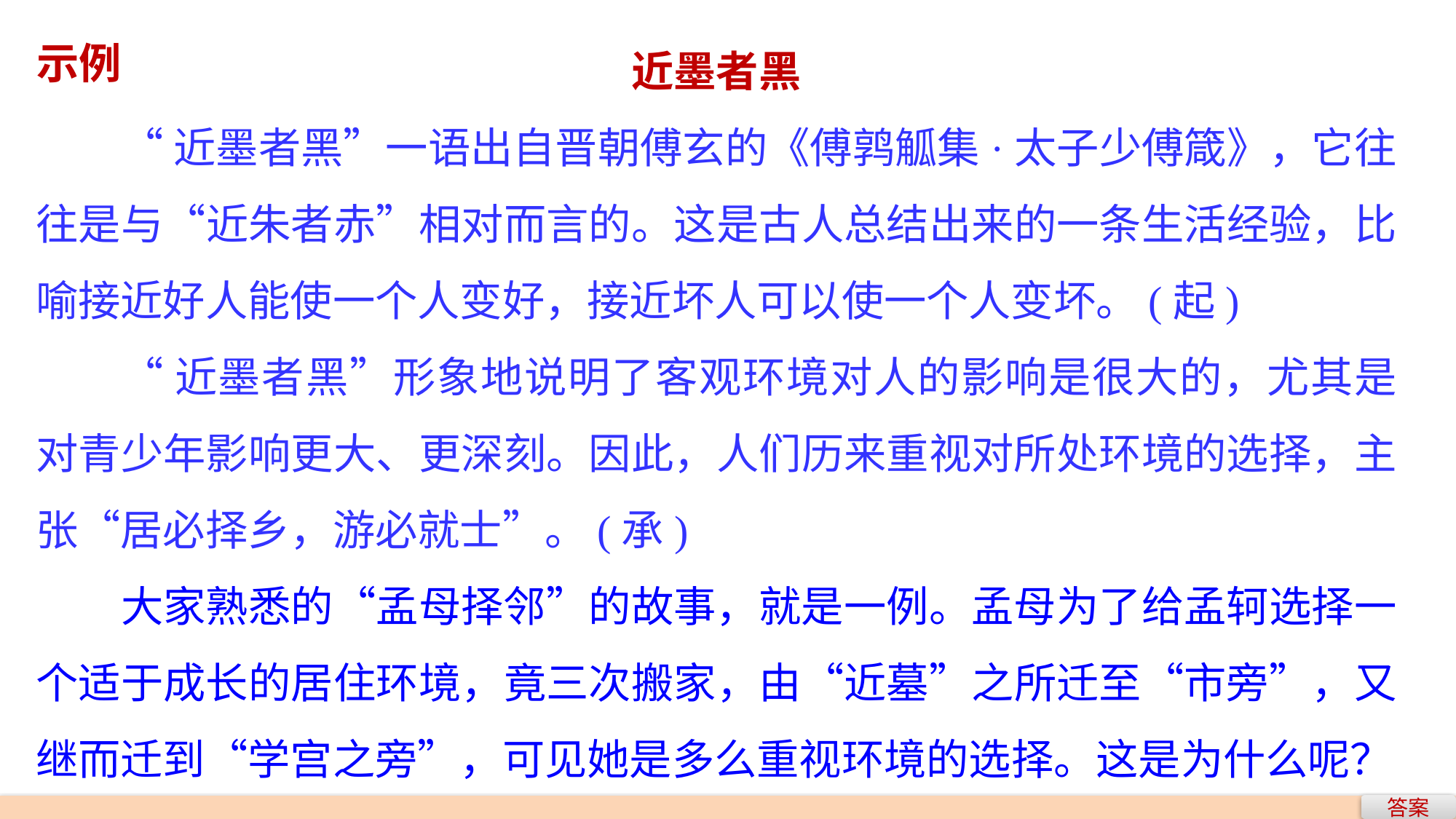

近墨者黑
“近墨者黑”一语出自晋朝傅玄的《傅鹑觚集·太子少傅箴》，它往往是与“近朱者赤”相对而言的。这是古人总结出来的一条生活经验，比喻接近好人能使一个人变好，接近坏人可以使一个人变坏。(起)
“近墨者黑”形象地说明了客观环境对人的影响是很大的，尤其是对青少年影响更大、更深刻。因此，人们历来重视对所处环境的选择，主张“居必择乡，游必就士”。(承)
大家熟悉的“孟母择邻”的故事，就是一例。孟母为了给孟轲选择一个适于成长的居住环境，竟三次搬家，由“近墓”之所迁至“市旁”，又继而迁到“学宫之旁”，可见她是多么重视环境的选择。这是为什么呢？
示例
答案